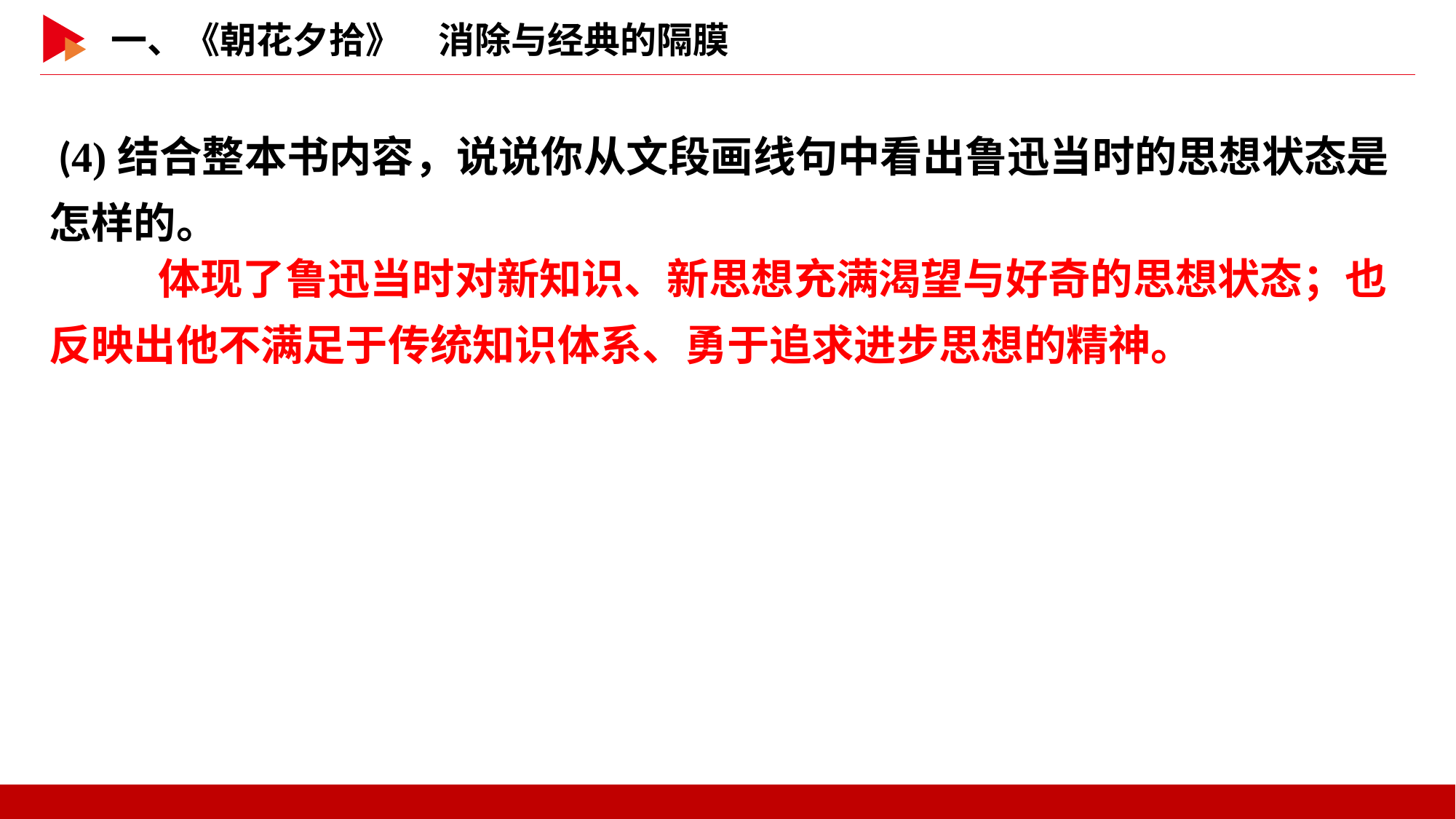

(4)结合整本书内容，说说你从文段画线句中看出鲁迅当时的思想状态是怎样的。

　	体现了鲁迅当时对新知识、新思想充满渴望与好奇的思想状态；也反映出他不满足于传统知识体系、勇于追求进步思想的精神。